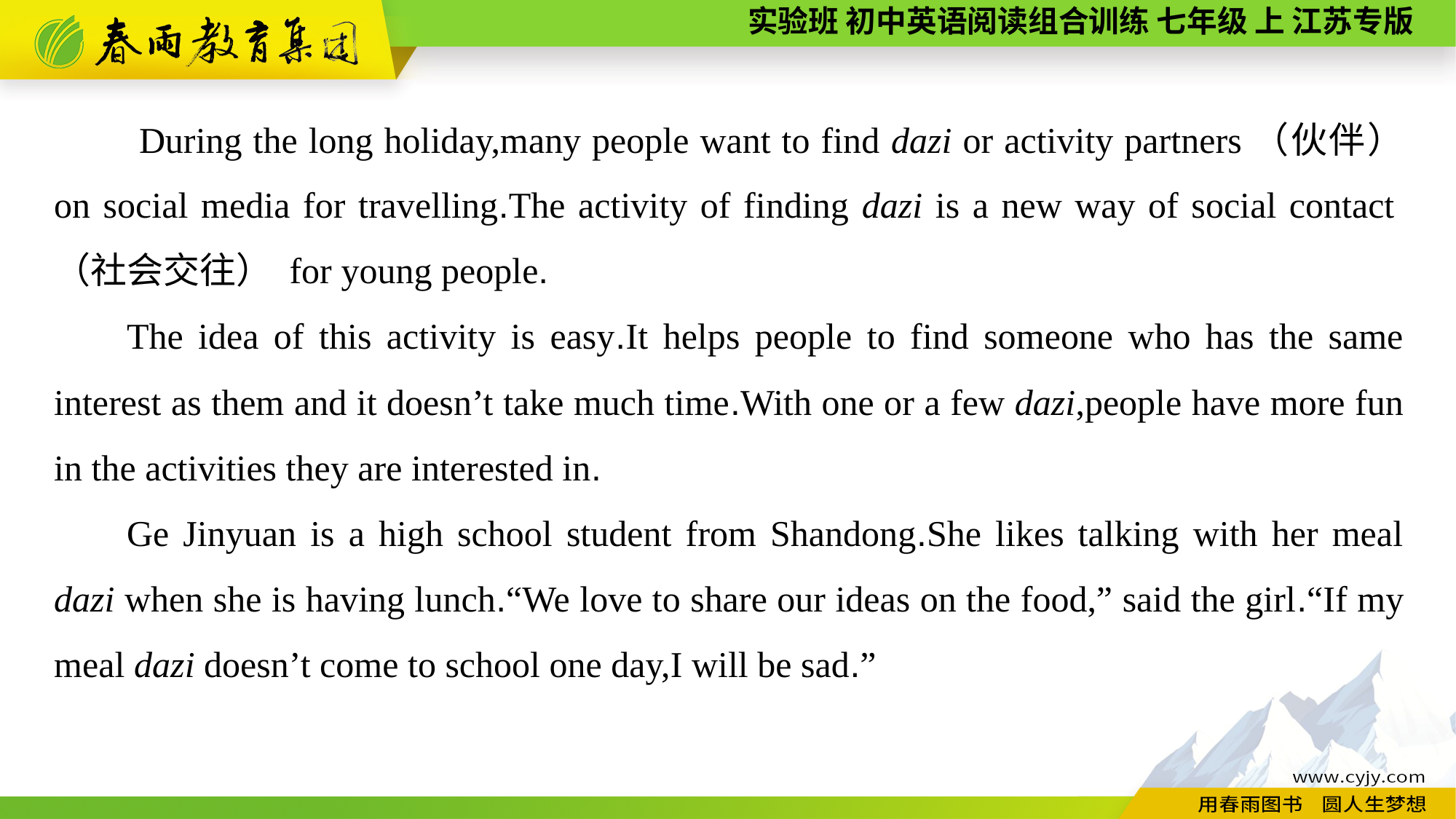

During the long holiday,many people want to find dazi or activity partners（伙伴） on social media for travelling.The activity of finding dazi is a new way of social contact（社会交往） for young people.
The idea of this activity is easy.It helps people to find someone who has the same interest as them and it doesn’t take much time.With one or a few dazi,people have more fun in the activities they are interested in.
Ge Jinyuan is a high school student from Shandong.She likes talking with her meal dazi when she is having lunch.“We love to share our ideas on the food,” said the girl.“If my meal dazi doesn’t come to school one day,I will be sad.”